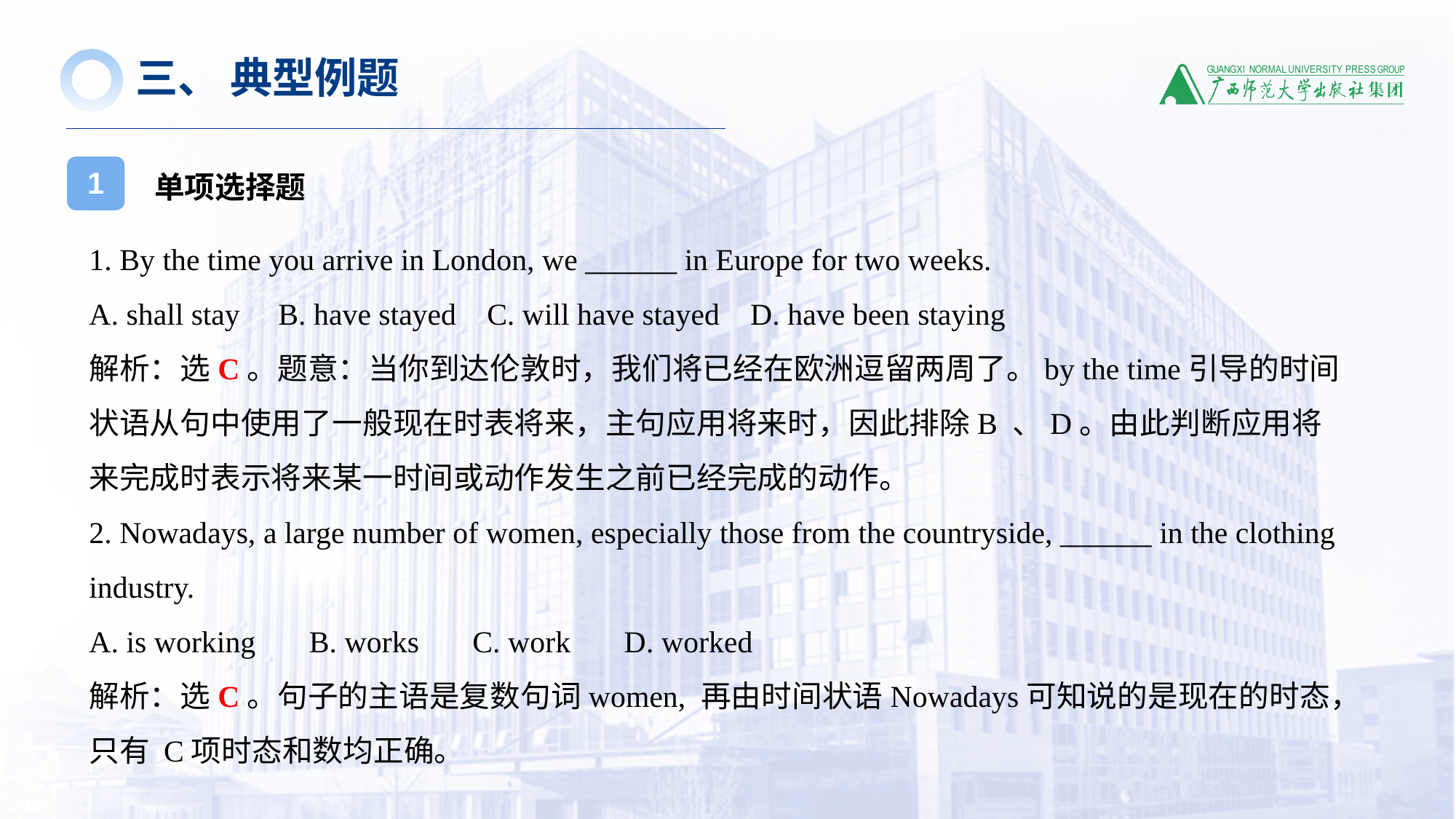

三、 典型例题

单项选择题
1

1. By the time you arrive in London, we ______ in Europe for two weeks.
A. shall stay     B. have stayed    C. will have stayed    D. have been staying
解析：选C。题意：当你到达伦敦时，我们将已经在欧洲逗留两周了。by the time引导的时间状语从句中使用了一般现在时表将来，主句应用将来时，因此排除B 、D。由此判断应用将来完成时表示将来某一时间或动作发生之前已经完成的动作。
2. Nowadays, a large number of women, especially those from the countryside, ______ in the clothing industry.
A. is working       B. works       C. work       D. worked
解析：选C。句子的主语是复数句词women, 再由时间状语Nowadays可知说的是现在的时态，只有 C项时态和数均正确。